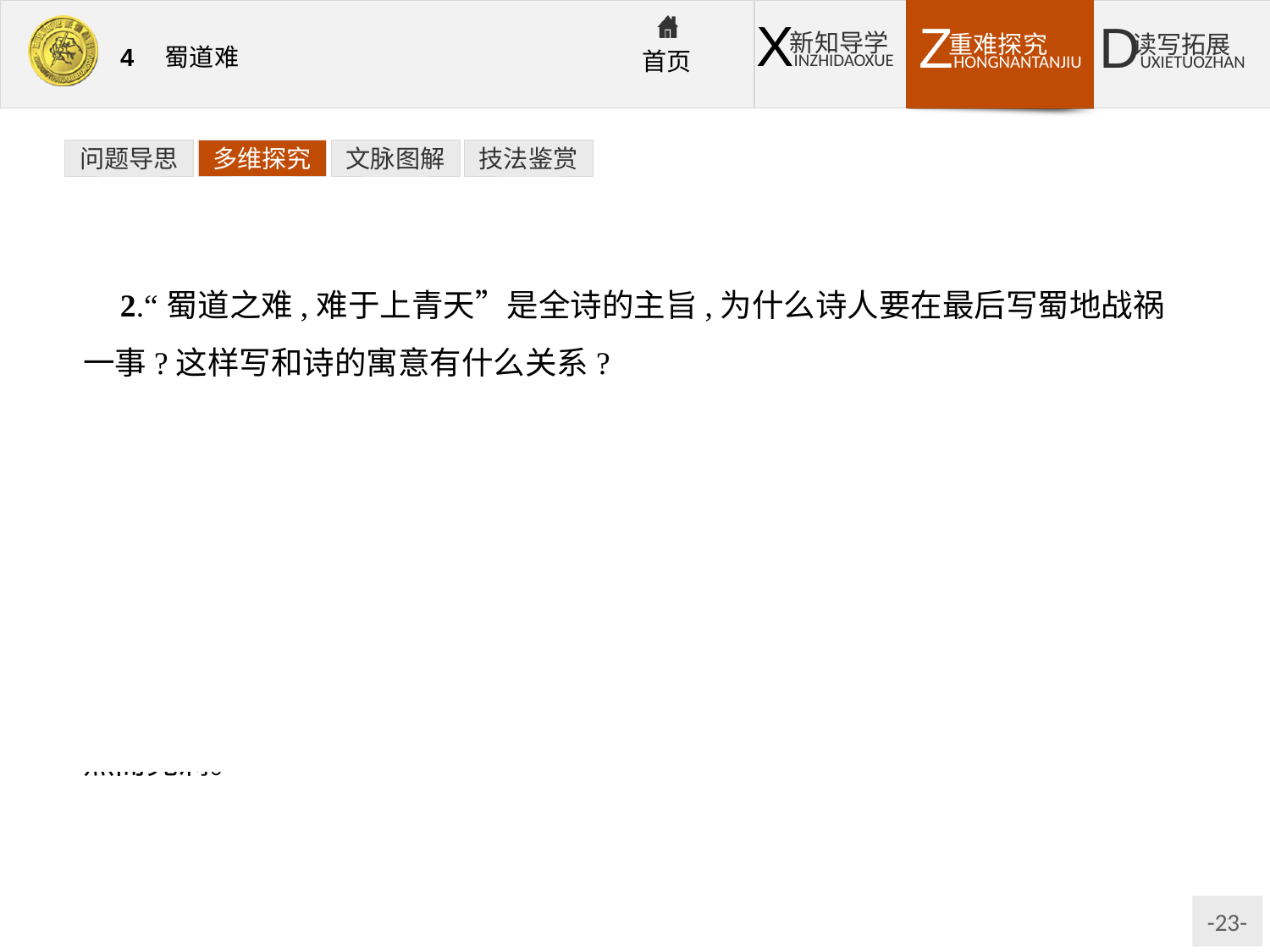

问题导思
多维探究
文脉图解
技法鉴赏
2.“蜀道之难,难于上青天”是全诗的主旨,为什么诗人要在最后写蜀地战祸一事?这样写和诗的寓意有什么关系?
提示:从诗的内容看,此诗应是诗人在长安时为送别友人入蜀而作的。全诗极言“蜀道之难,难于上青天”,意在为友人此去路途的艰险而担忧。“问君西游何时还”,人还未去却已问归期,诗人不忍友人离去,依依惜别之情自现。结尾一节写蜀地战祸之烈,意在告诫友人蜀地并非久留之地。而剑阁是蜀中要塞,写剑阁之险引出蜀地战祸,既是写蜀道之难的继续,也是惜别之情的升华。去蜀难,留蜀亦难,“锦城虽云乐,不如早还家”,这样诗的“劝诫之意”便水到渠成,自然而完满。